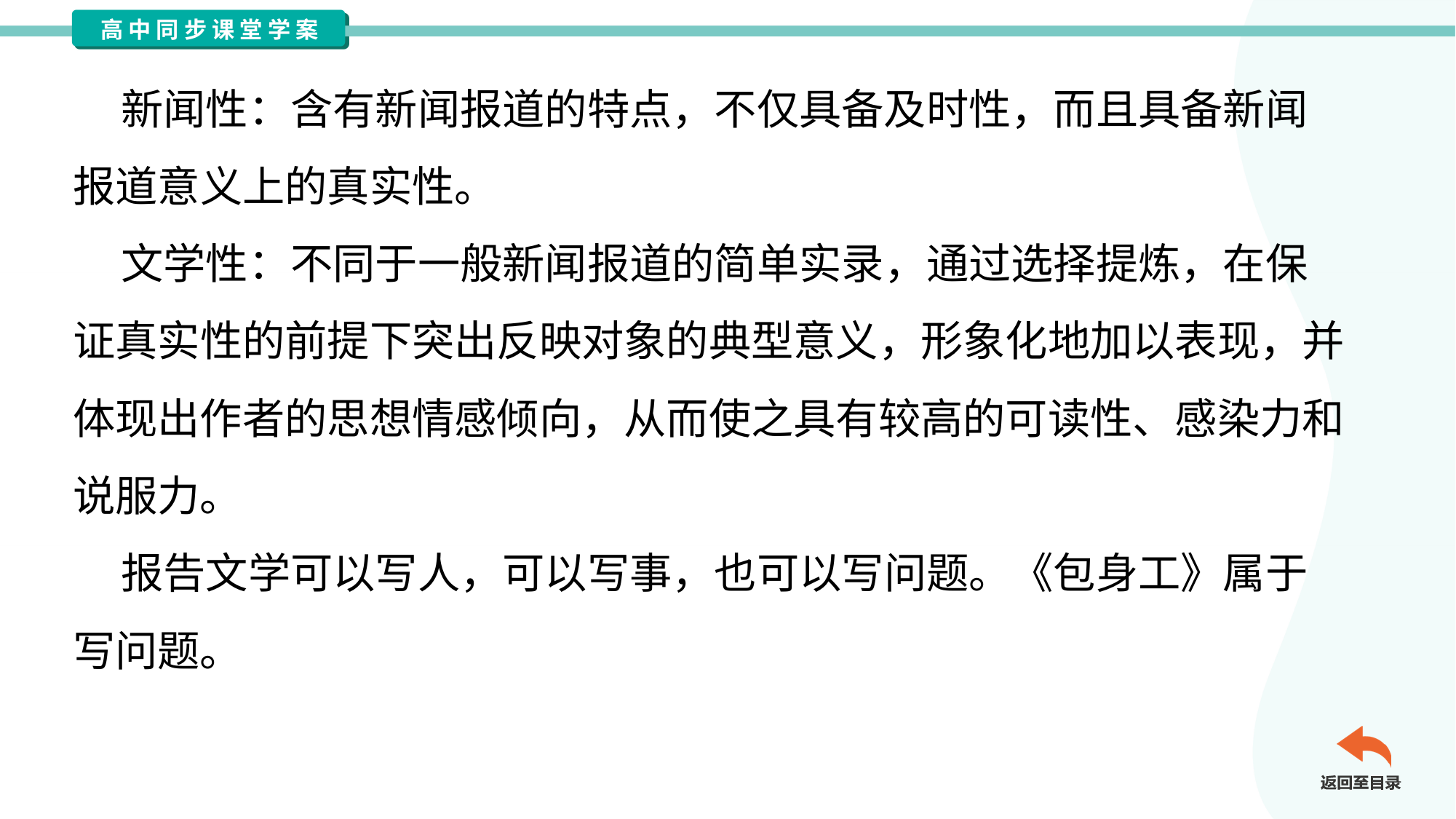

新闻性：含有新闻报道的特点，不仅具备及时性，而且具备新闻
报道意义上的真实性。
    文学性：不同于一般新闻报道的简单实录，通过选择提炼，在保
证真实性的前提下突出反映对象的典型意义，形象化地加以表现，并
体现出作者的思想情感倾向，从而使之具有较高的可读性、感染力和
说服力。
    报告文学可以写人，可以写事，也可以写问题。《包身工》属于
写问题。